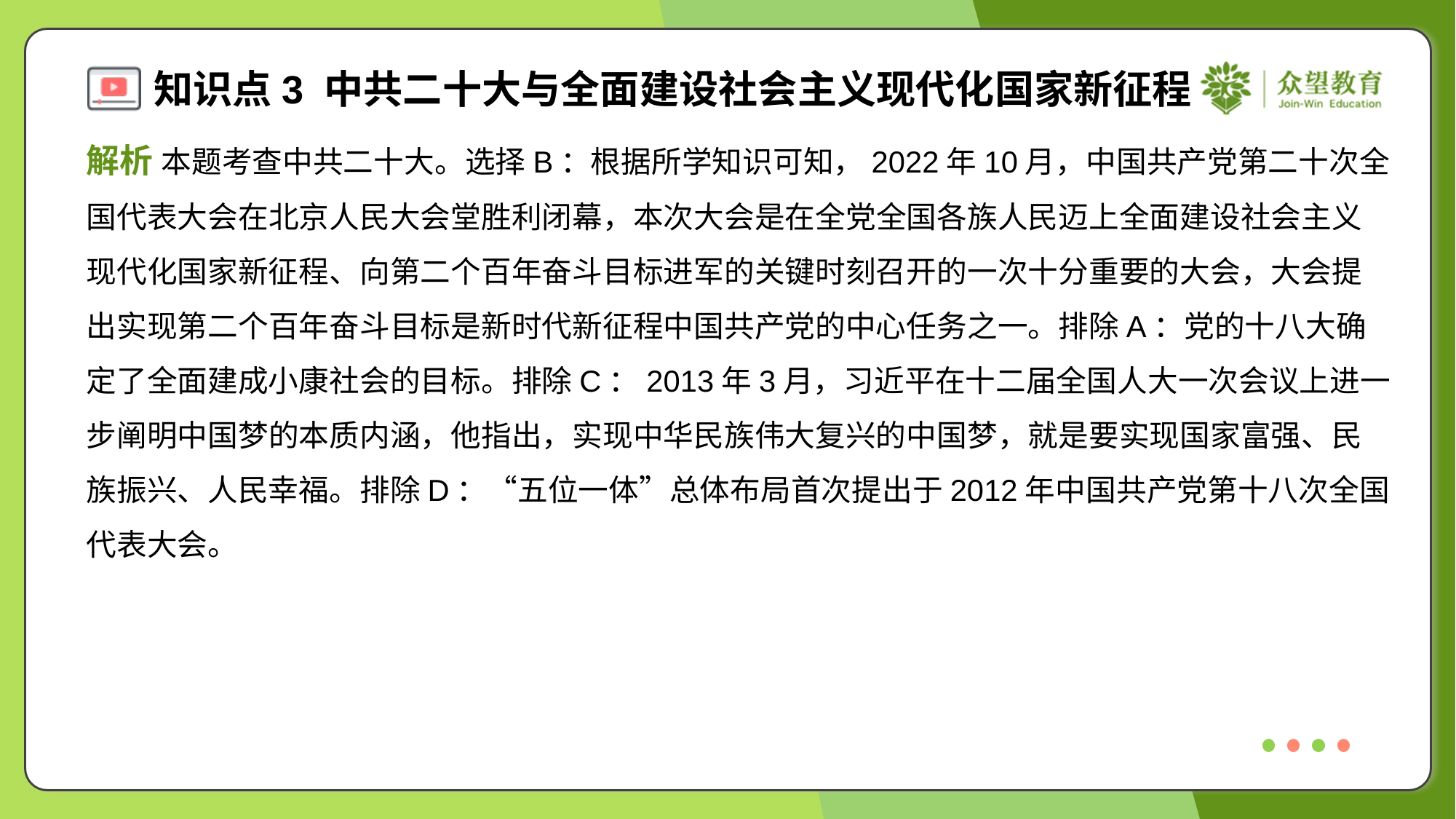

解析 本题考查中共二十大。选择B：根据所学知识可知，2022年10月，中国共产党第二十次全
国代表大会在北京人民大会堂胜利闭幕，本次大会是在全党全国各族人民迈上全面建设社会主义
现代化国家新征程、向第二个百年奋斗目标进军的关键时刻召开的一次十分重要的大会，大会提
出实现第二个百年奋斗目标是新时代新征程中国共产党的中心任务之一。排除A：党的十八大确
定了全面建成小康社会的目标。排除C：2013年3月，习近平在十二届全国人大一次会议上进一
步阐明中国梦的本质内涵，他指出，实现中华民族伟大复兴的中国梦，就是要实现国家富强、民
族振兴、人民幸福。排除D：“五位一体”总体布局首次提出于2012年中国共产党第十八次全国
代表大会。